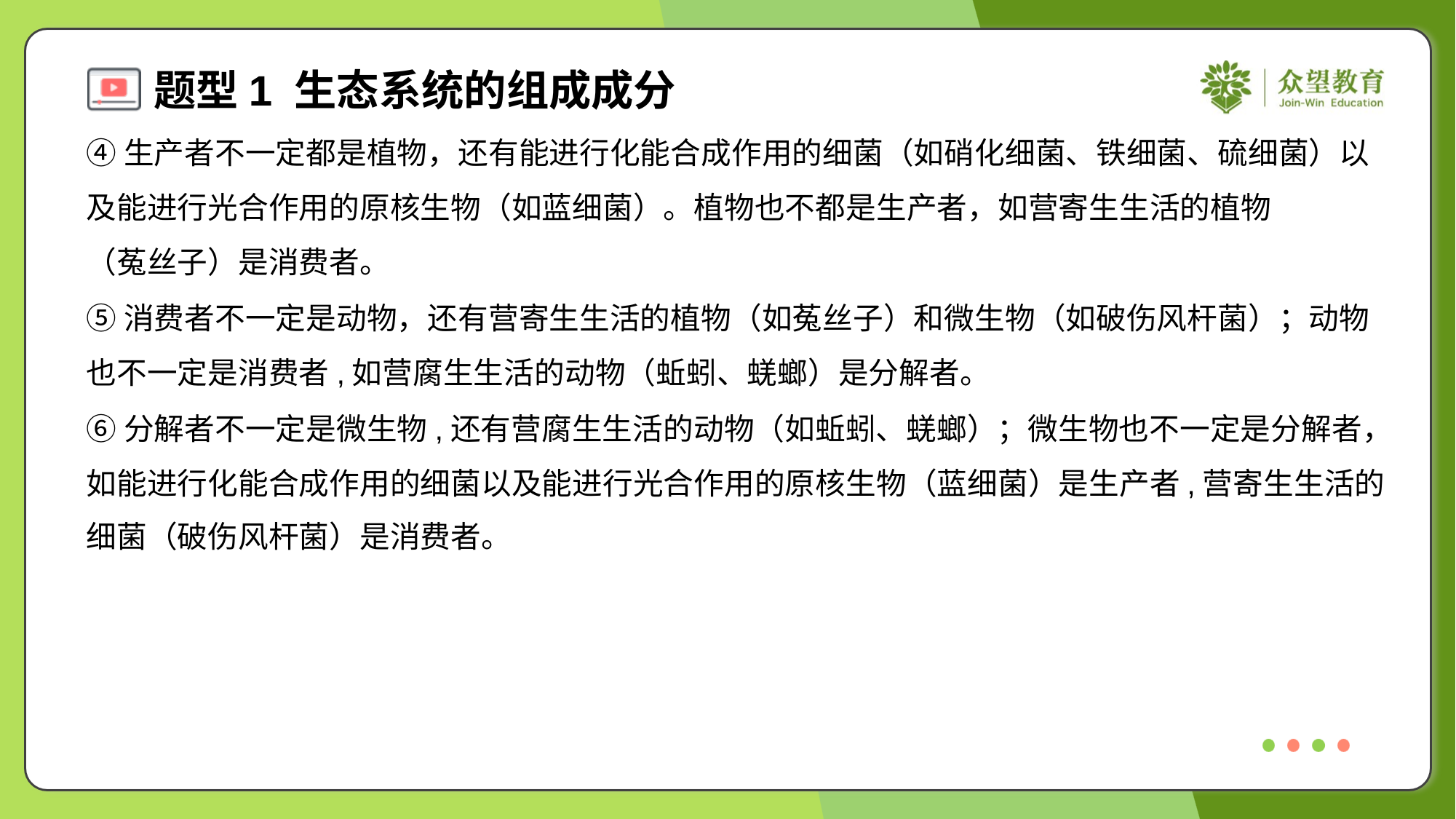

④生产者不一定都是植物，还有能进行化能合成作用的细菌（如硝化细菌、铁细菌、硫细菌）以
及能进行光合作用的原核生物（如蓝细菌）。植物也不都是生产者，如营寄生生活的植物
（菟丝子）是消费者。
⑤消费者不一定是动物，还有营寄生生活的植物（如菟丝子）和微生物（如破伤风杆菌）；动物
也不一定是消费者,如营腐生生活的动物（蚯蚓、蜣螂）是分解者。
⑥分解者不一定是微生物,还有营腐生生活的动物（如蚯蚓、蜣螂）；微生物也不一定是分解者，
如能进行化能合成作用的细菌以及能进行光合作用的原核生物（蓝细菌）是生产者,营寄生生活的
细菌（破伤风杆菌）是消费者。